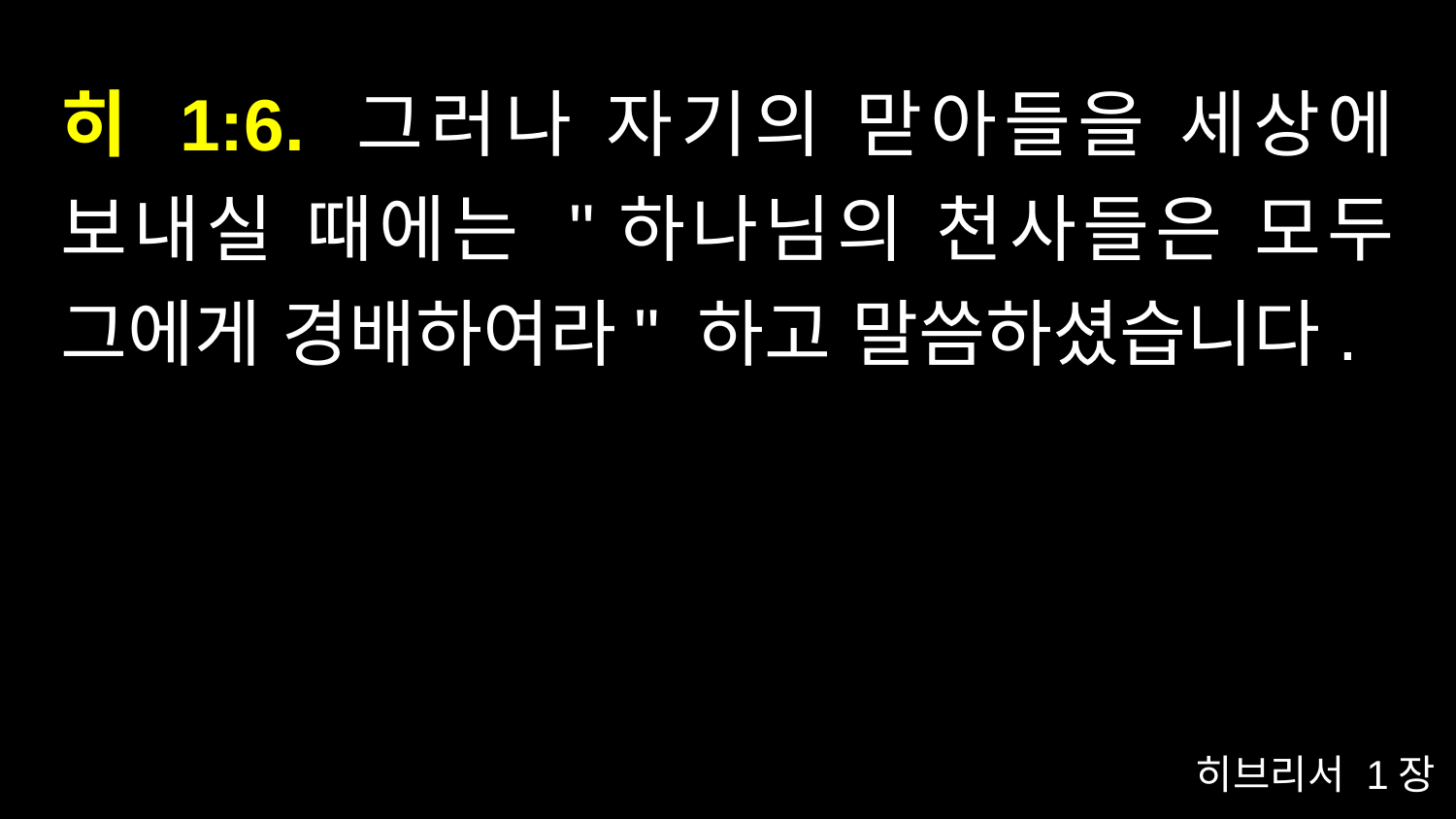

# 히 1:6. 그러나 자기의 맏아들을 세상에 보내실 때에는 "하나님의 천사들은 모두 그에게 경배하여라" 하고 말씀하셨습니다.
히브리서 1장